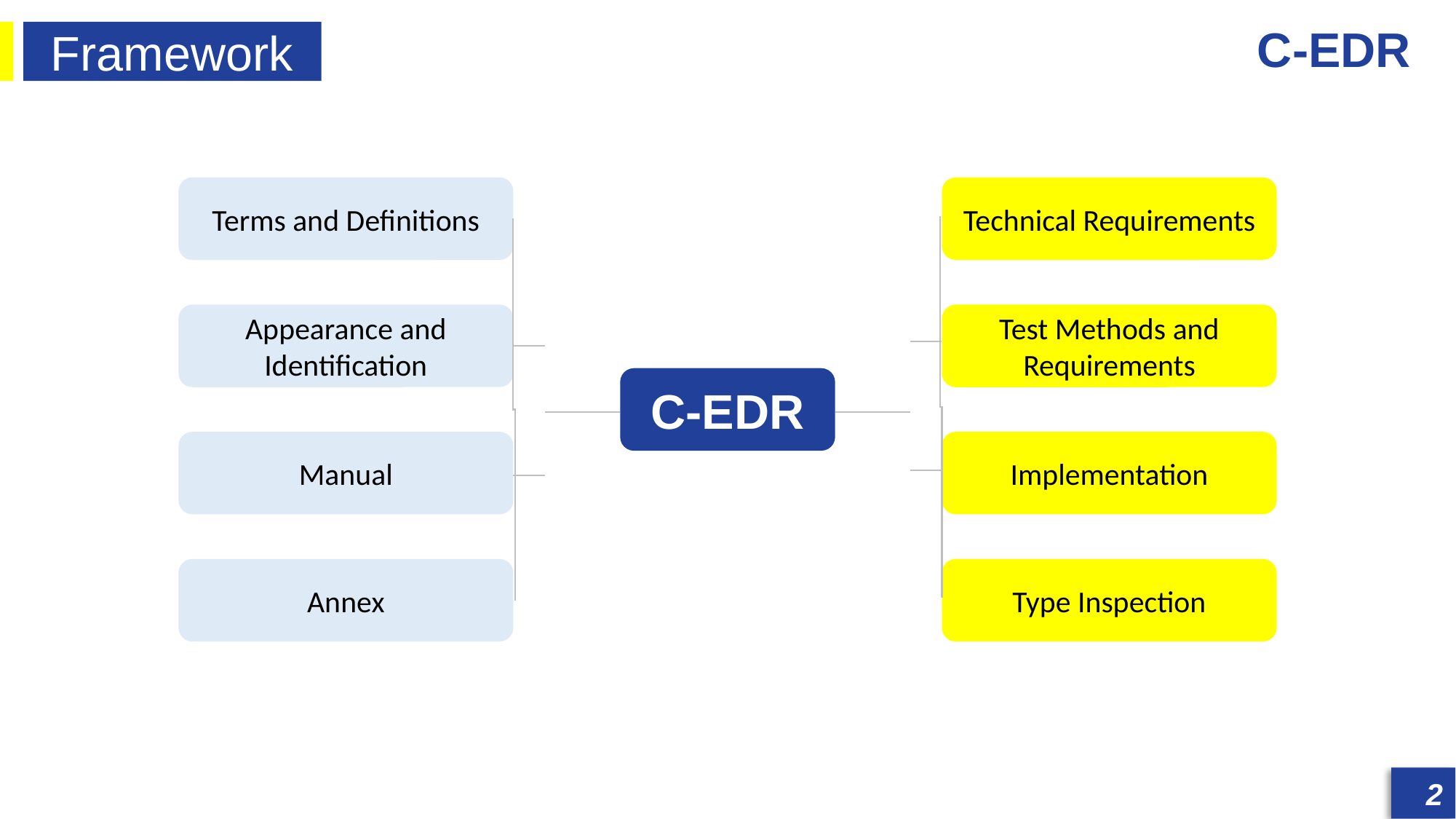

Framework
发展历程
发展历程
Terms and Definitions
Appearance and Identification
Manual
Annex
Technical Requirements
Test Methods and Requirements
Implementation
Type Inspection
C-EDR
2